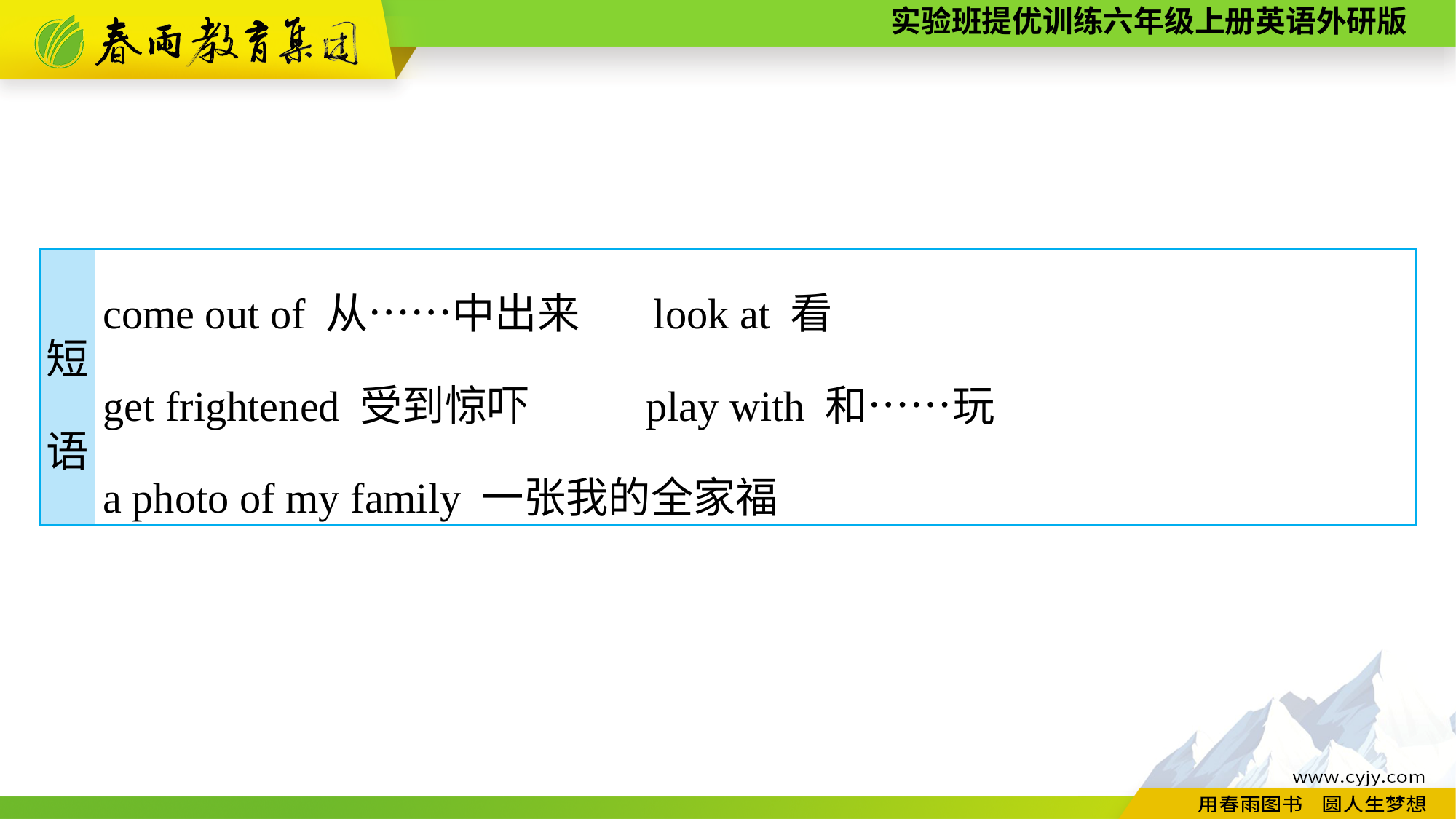

| 短 语 | come out of 从……中出来　 look at 看　　　　　　 get frightened 受到惊吓 play with 和……玩 a photo of my family 一张我的全家福 |
| --- | --- |